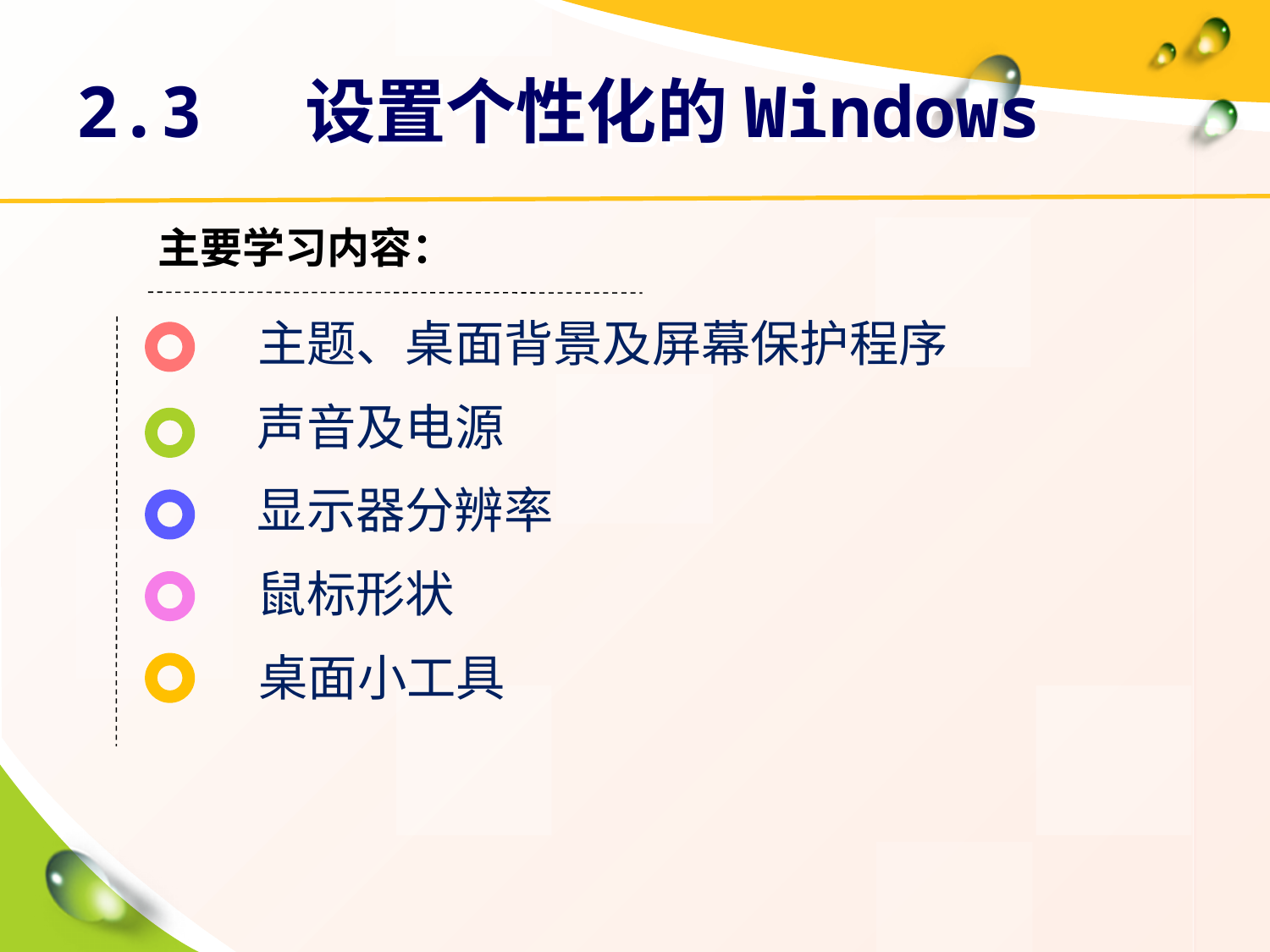

# 2.3  设置个性化的Windows

主要学习内容：
主题、桌面背景及屏幕保护程序

声音及电源

显示器分辨率

鼠标形状

桌面小工具